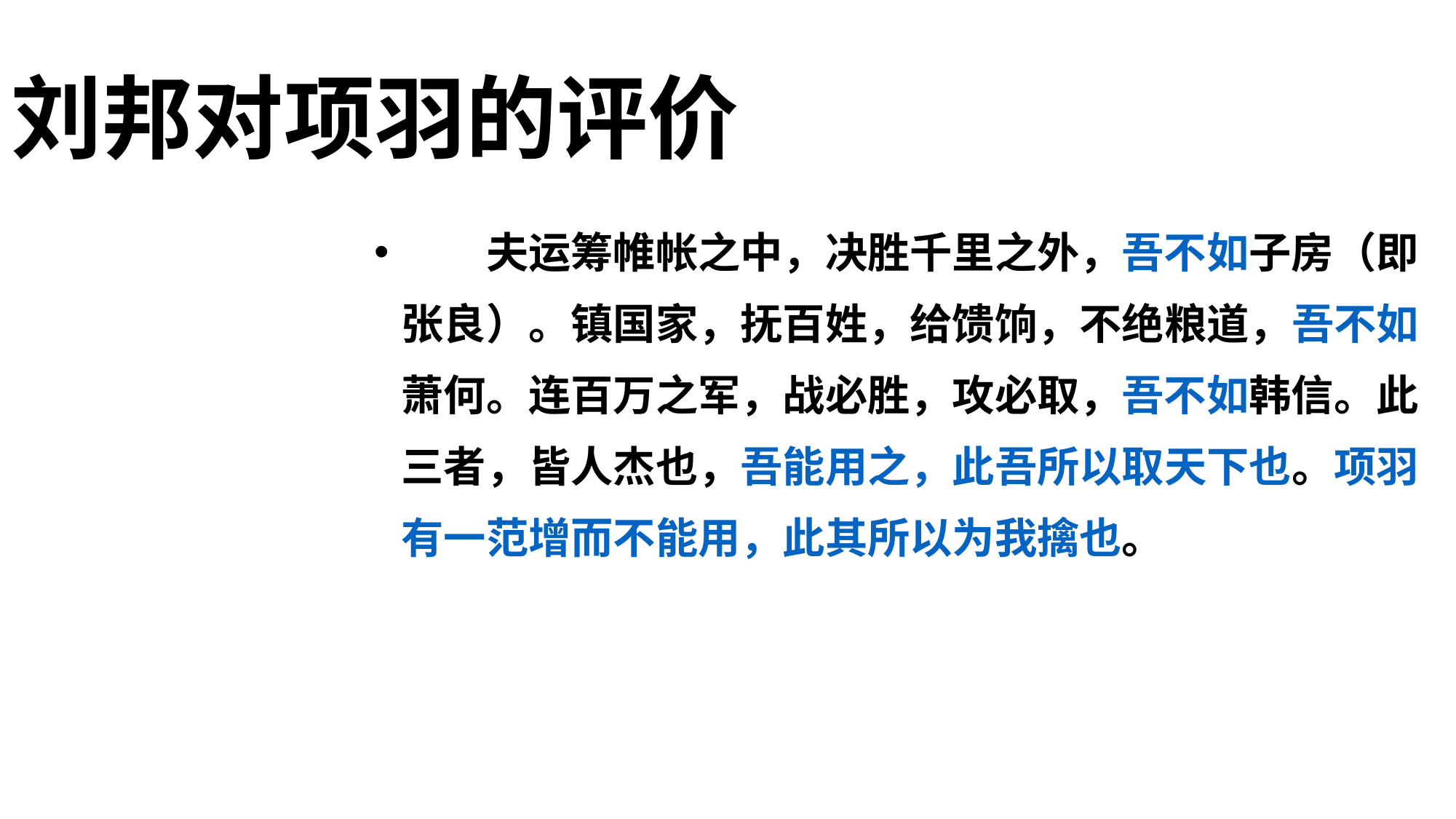

刘邦对项羽的评价
　　夫运筹帷帐之中，决胜千里之外，吾不如子房（即张良）。镇国家，抚百姓，给馈饷，不绝粮道，吾不如萧何。连百万之军，战必胜，攻必取，吾不如韩信。此三者，皆人杰也，吾能用之，此吾所以取天下也。项羽有一范增而不能用，此其所以为我擒也。